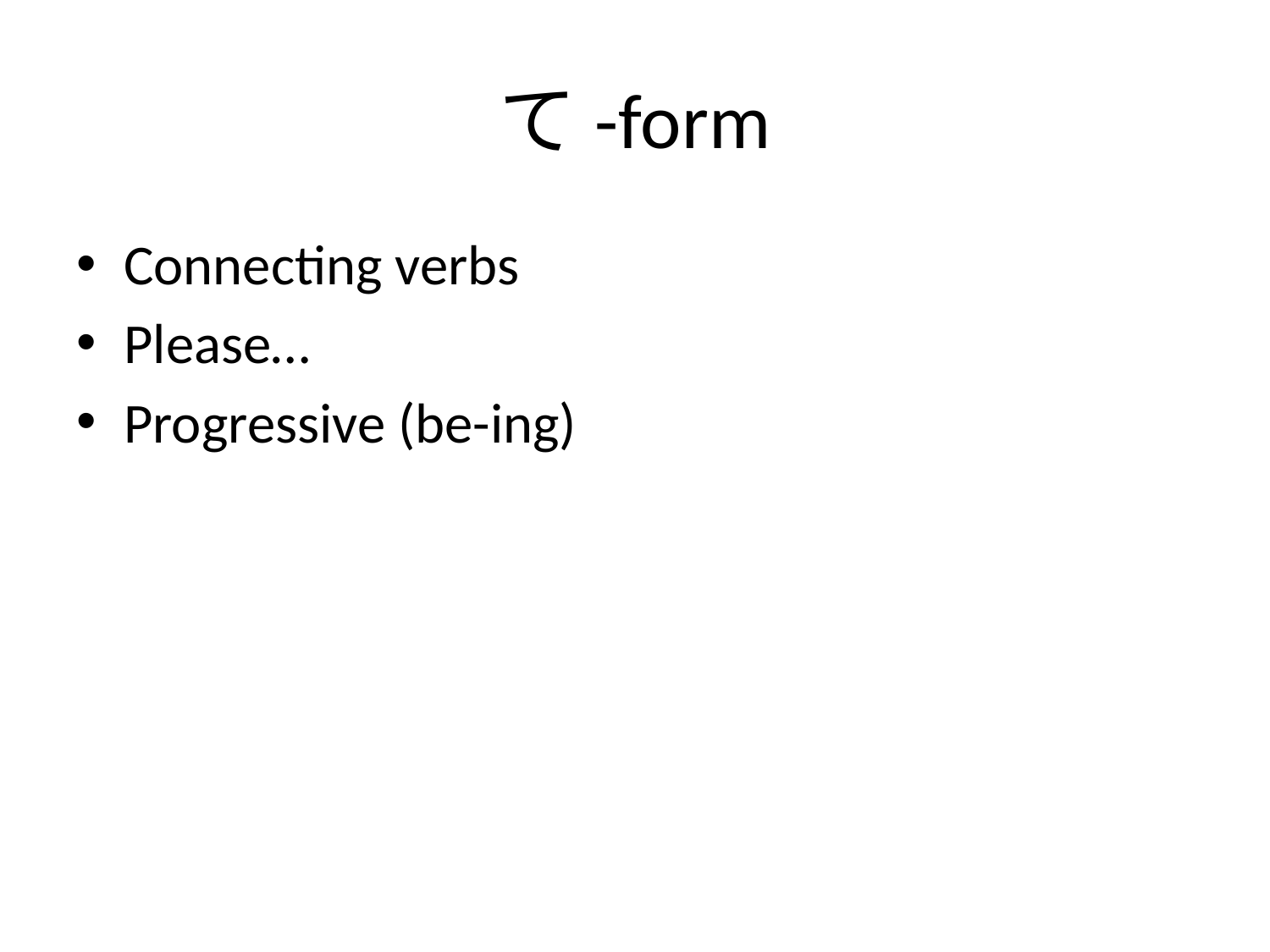

# て-form
Connecting verbs
Please…
Progressive (be-ing)